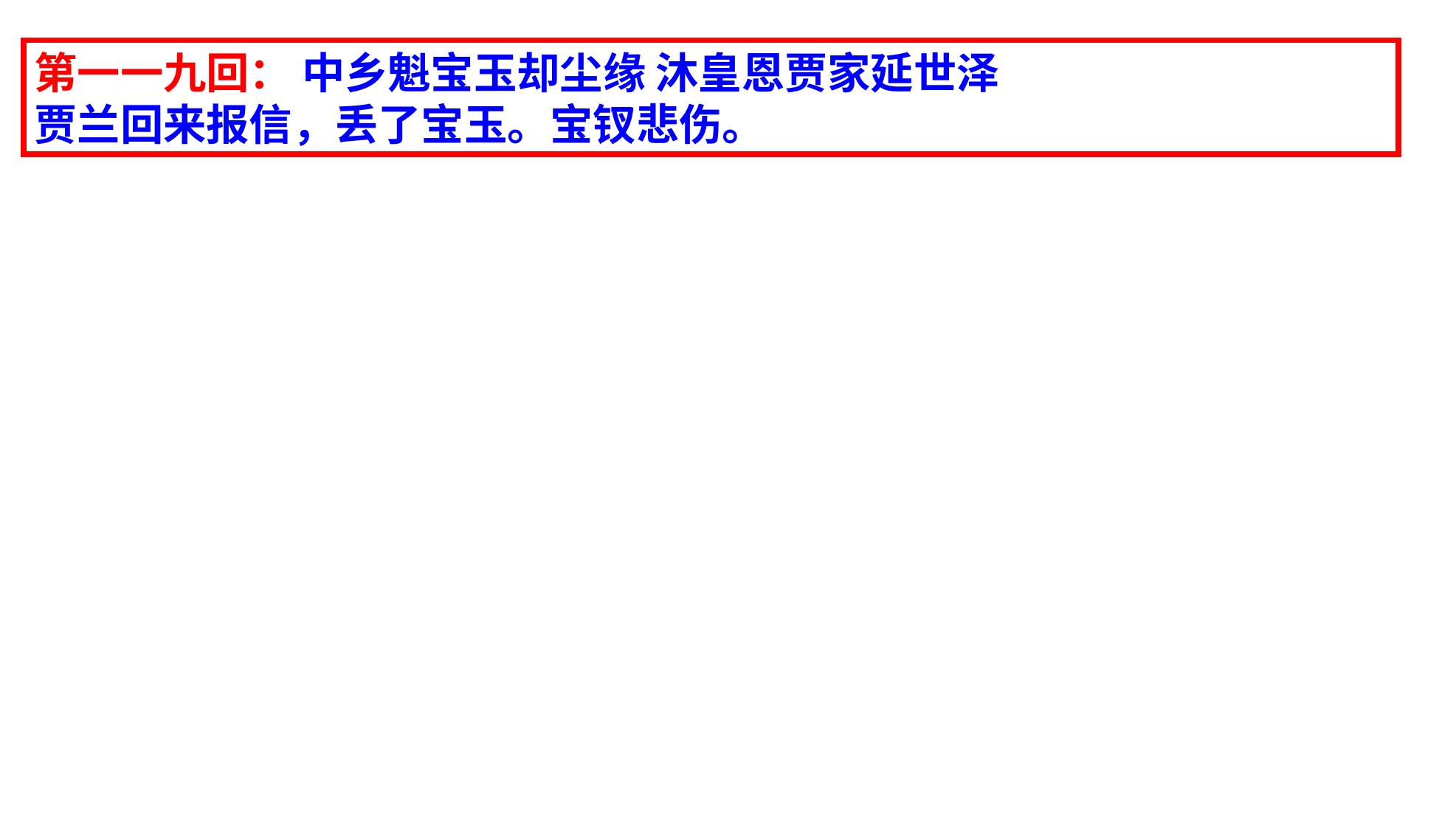

第一一九回： 中乡魁宝玉却尘缘 沐皇恩贾家延世泽
贾兰回来报信，丢了宝玉。宝钗悲伤。